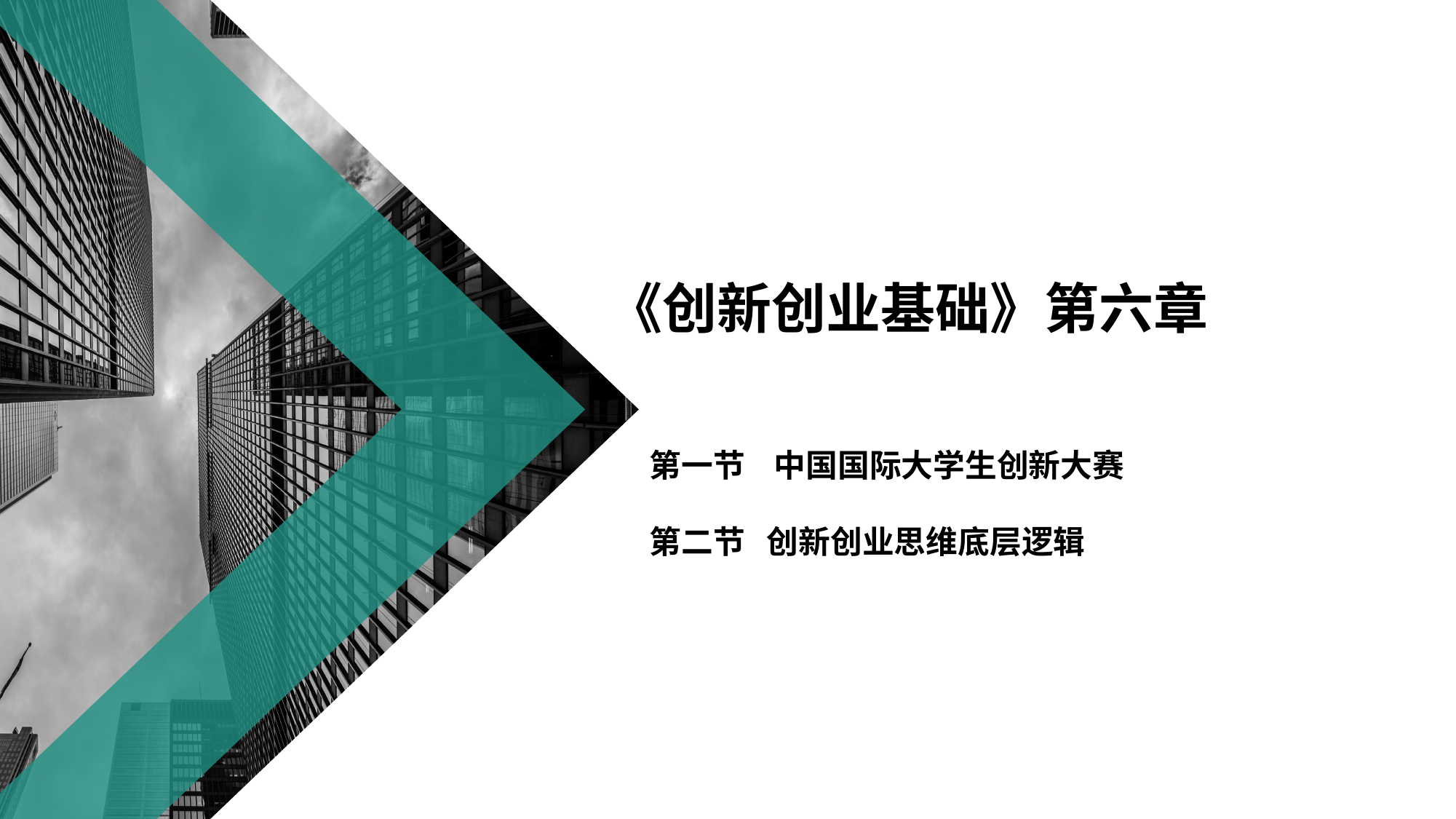

《创新创业基础》第六章
第一节    中国国际大学生创新大赛

第二节   创新创业思维底层逻辑